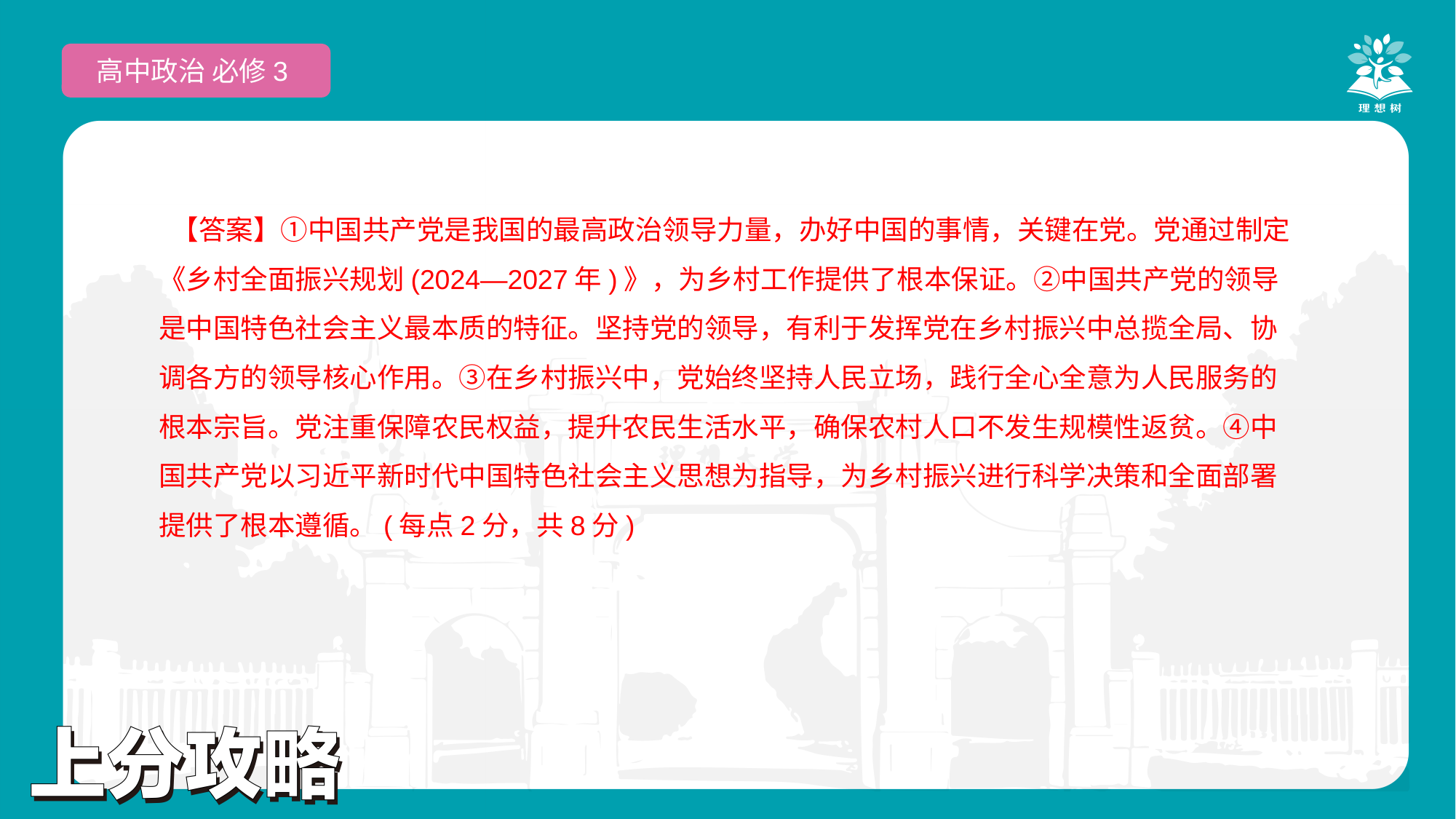

高中政治 必修3
 【答案】①中国共产党是我国的最高政治领导力量，办好中国的事情，关键在党。党通过制定《乡村全面振兴规划(2024—2027年)》，为乡村工作提供了根本保证。②中国共产党的领导是中国特色社会主义最本质的特征。坚持党的领导，有利于发挥党在乡村振兴中总揽全局、协调各方的领导核心作用。③在乡村振兴中，党始终坚持人民立场，践行全心全意为人民服务的根本宗旨。党注重保障农民权益，提升农民生活水平，确保农村人口不发生规模性返贫。④中国共产党以习近平新时代中国特色社会主义思想为指导，为乡村振兴进行科学决策和全面部署提供了根本遵循。(每点2分，共8分)